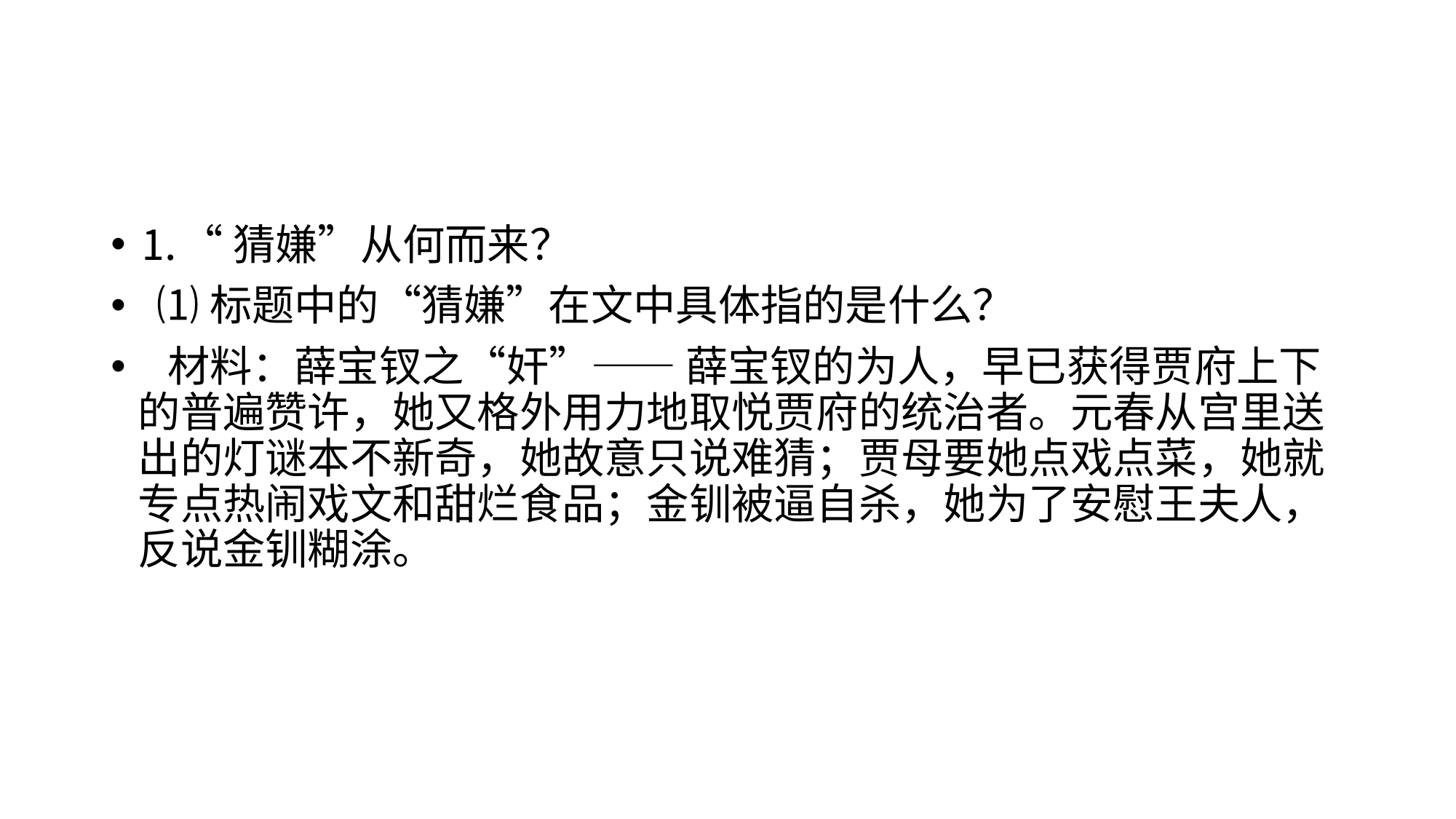

#
⒈“猜嫌”从何而来？
  ⑴标题中的“猜嫌”在文中具体指的是什么？
  材料：薛宝钗之“奸”—— 薛宝钗的为人，早已获得贾府上下的普遍赞许，她又格外用力地取悦贾府的统治者。元春从宫里送出的灯谜本不新奇，她故意只说难猜；贾母要她点戏点菜，她就专点热闹戏文和甜烂食品；金钏被逼自杀，她为了安慰王夫人，反说金钏糊涂。